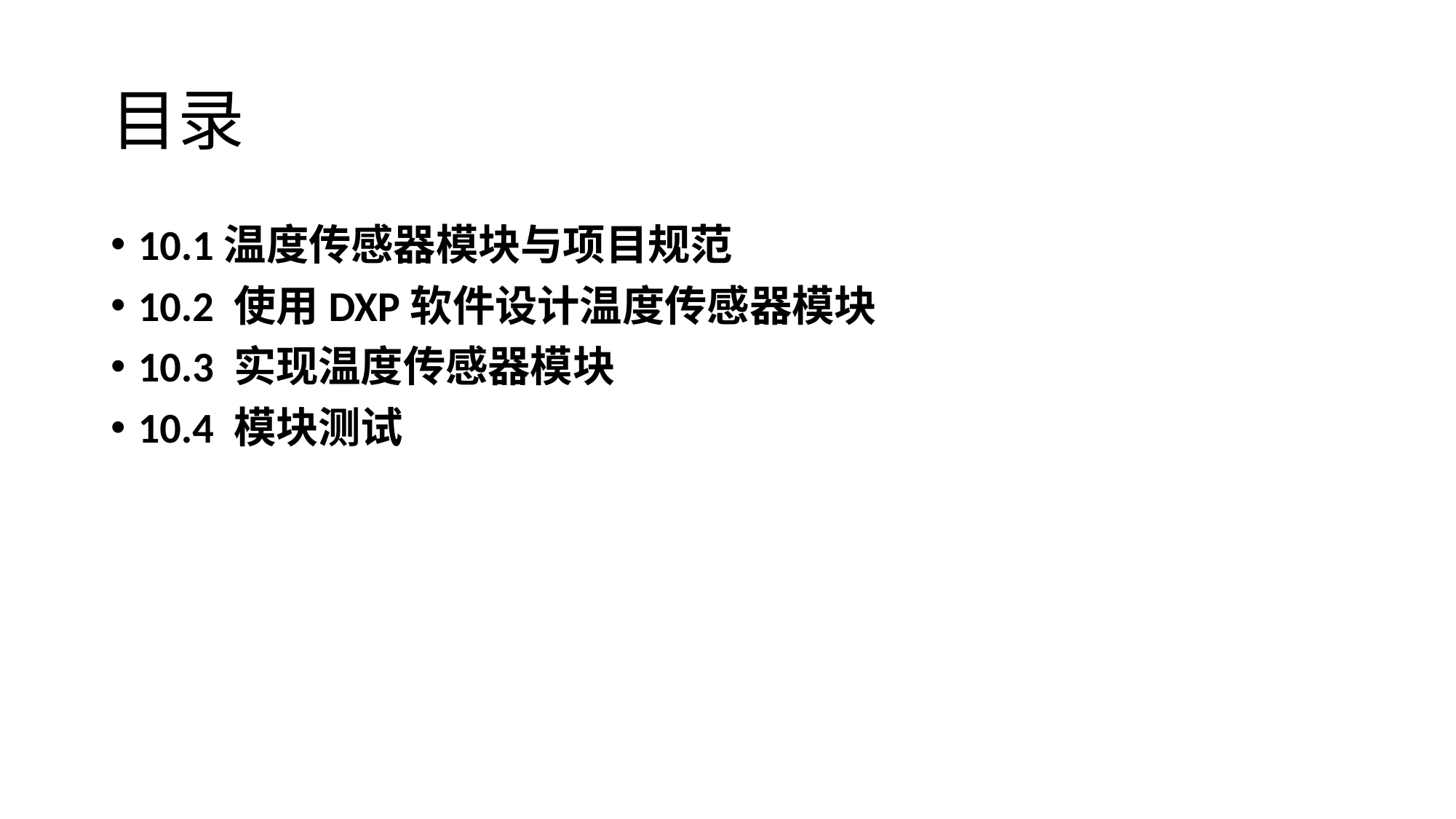

# 目录
10.1温度传感器模块与项目规范
10.2 使用DXP软件设计温度传感器模块
10.3 实现温度传感器模块
10.4 模块测试